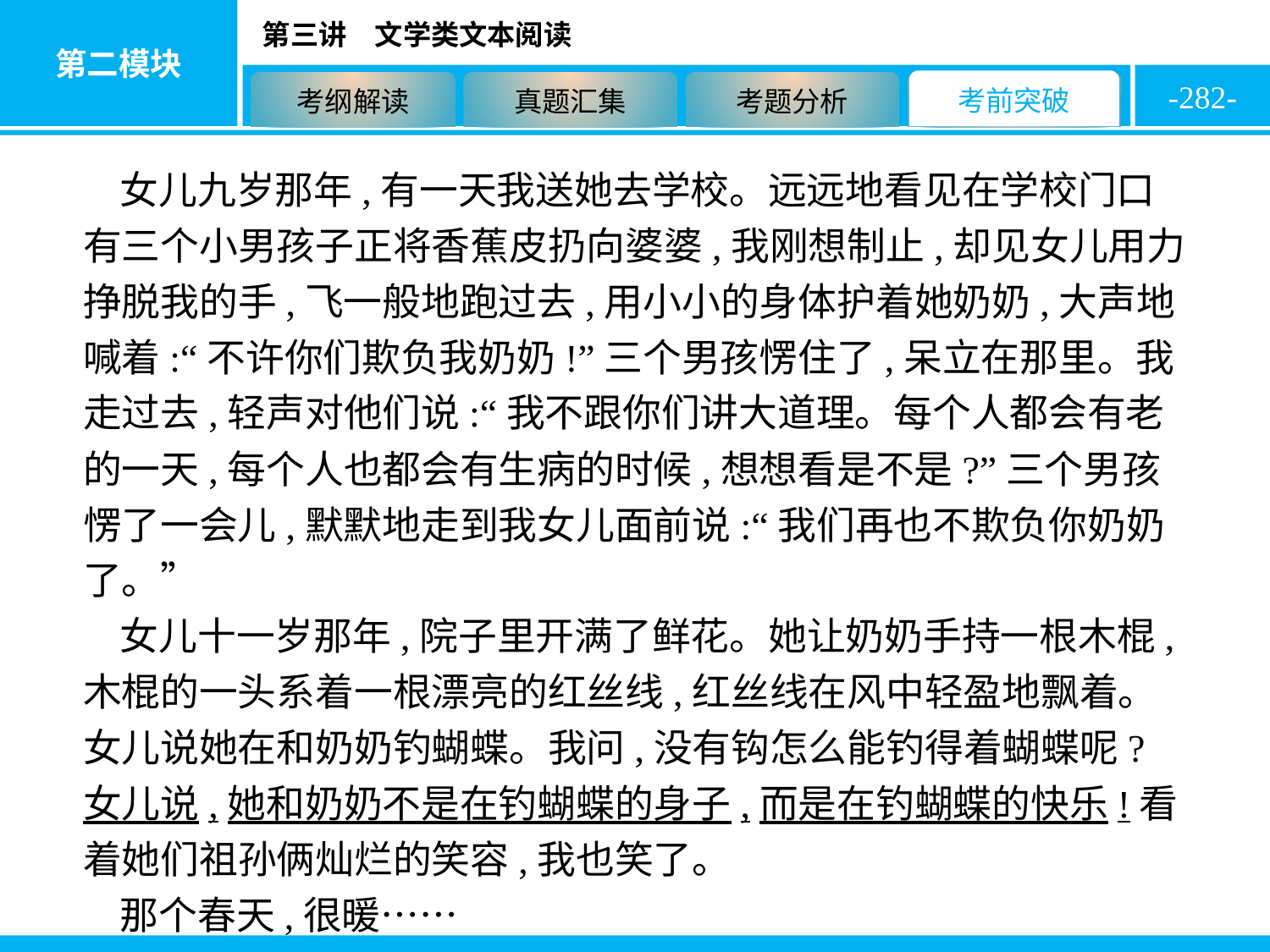

-282-
女儿九岁那年,有一天我送她去学校。远远地看见在学校门口有三个小男孩子正将香蕉皮扔向婆婆,我刚想制止,却见女儿用力挣脱我的手,飞一般地跑过去,用小小的身体护着她奶奶,大声地喊着:“不许你们欺负我奶奶!”三个男孩愣住了,呆立在那里。我走过去,轻声对他们说:“我不跟你们讲大道理。每个人都会有老的一天,每个人也都会有生病的时候,想想看是不是?”三个男孩愣了一会儿,默默地走到我女儿面前说:“我们再也不欺负你奶奶了。”
女儿十一岁那年,院子里开满了鲜花。她让奶奶手持一根木棍,木棍的一头系着一根漂亮的红丝线,红丝线在风中轻盈地飘着。女儿说她在和奶奶钓蝴蝶。我问,没有钩怎么能钓得着蝴蝶呢?女儿说,她和奶奶不是在钓蝴蝶的身子,而是在钓蝴蝶的快乐!看着她们祖孙俩灿烂的笑容,我也笑了。
那个春天,很暖……